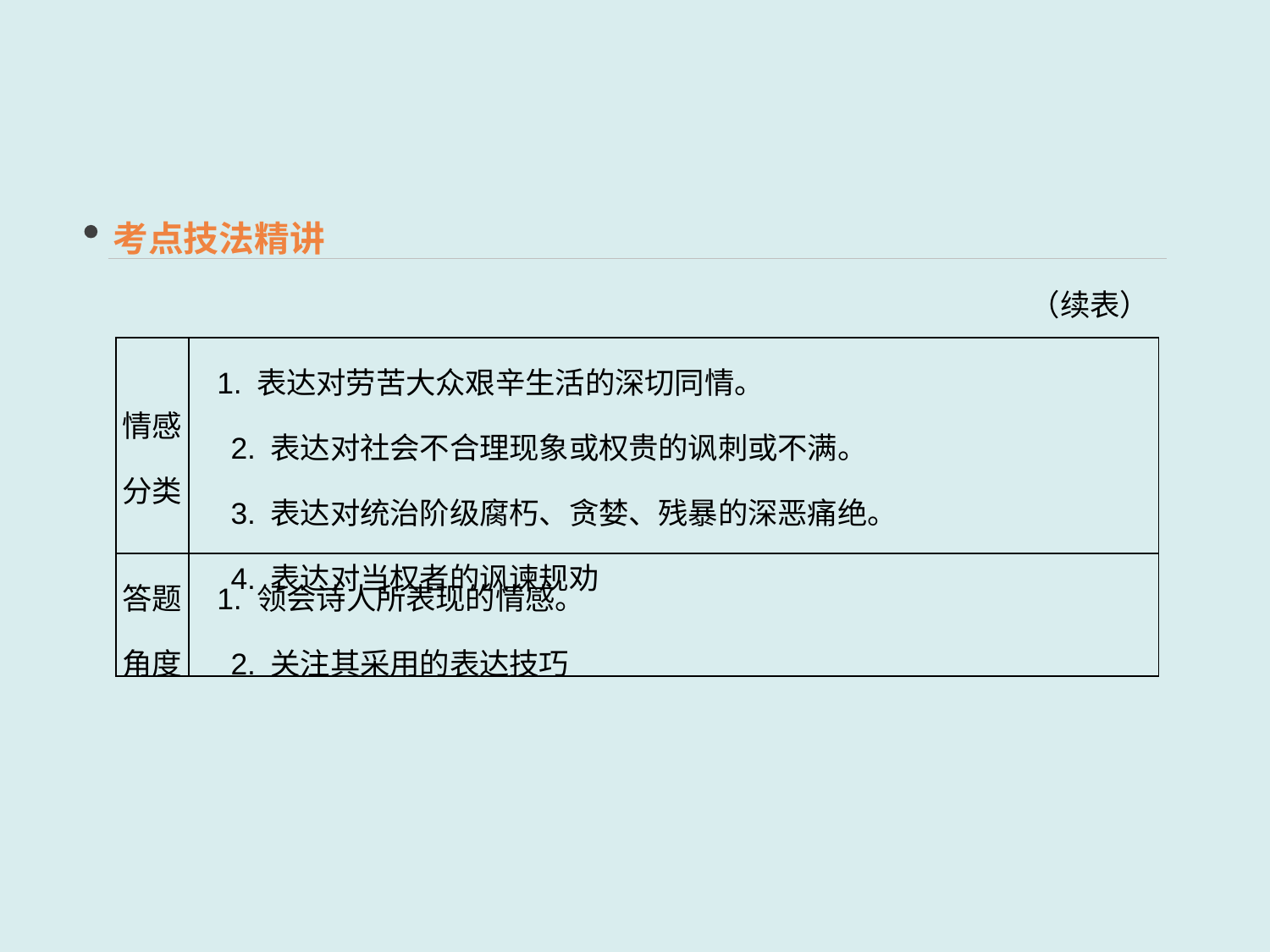

考点技法精讲

（续表）
| 情感分类 | 1. 表达对劳苦大众艰辛生活的深切同情。 　2. 表达对社会不合理现象或权贵的讽刺或不满。 　3. 表达对统治阶级腐朽、贪婪、残暴的深恶痛绝。 　4. 表达对当权者的讽谏规劝 |
| --- | --- |
| 答题角度 | 1. 领会诗人所表现的情感。 　2. 关注其采用的表达技巧 |